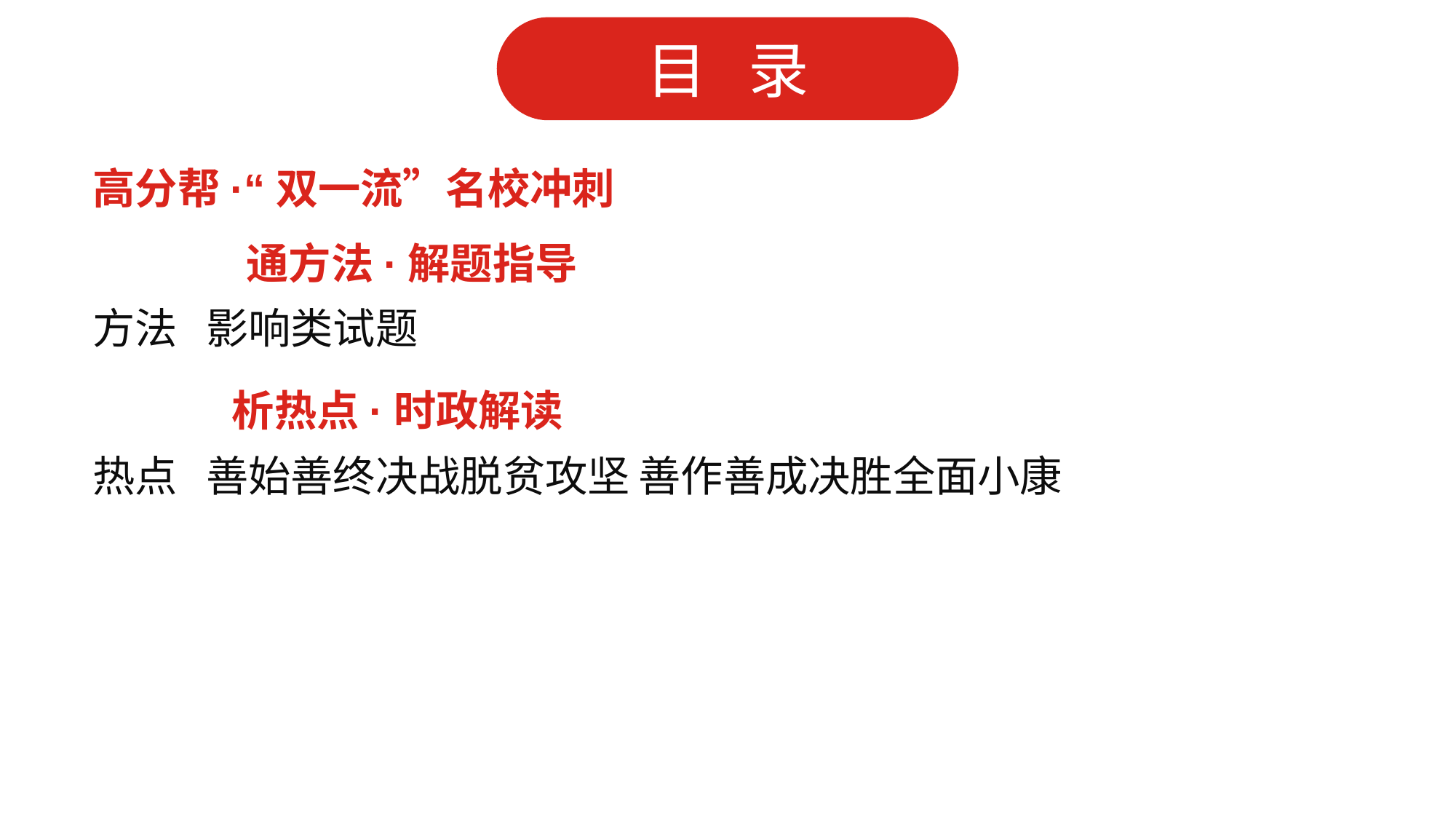

高分帮·“双一流”名校冲刺
            通方法·解题指导
方法   影响类试题
            析热点·时政解读
热点   善始善终决战脱贫攻坚	善作善成决胜全面小康